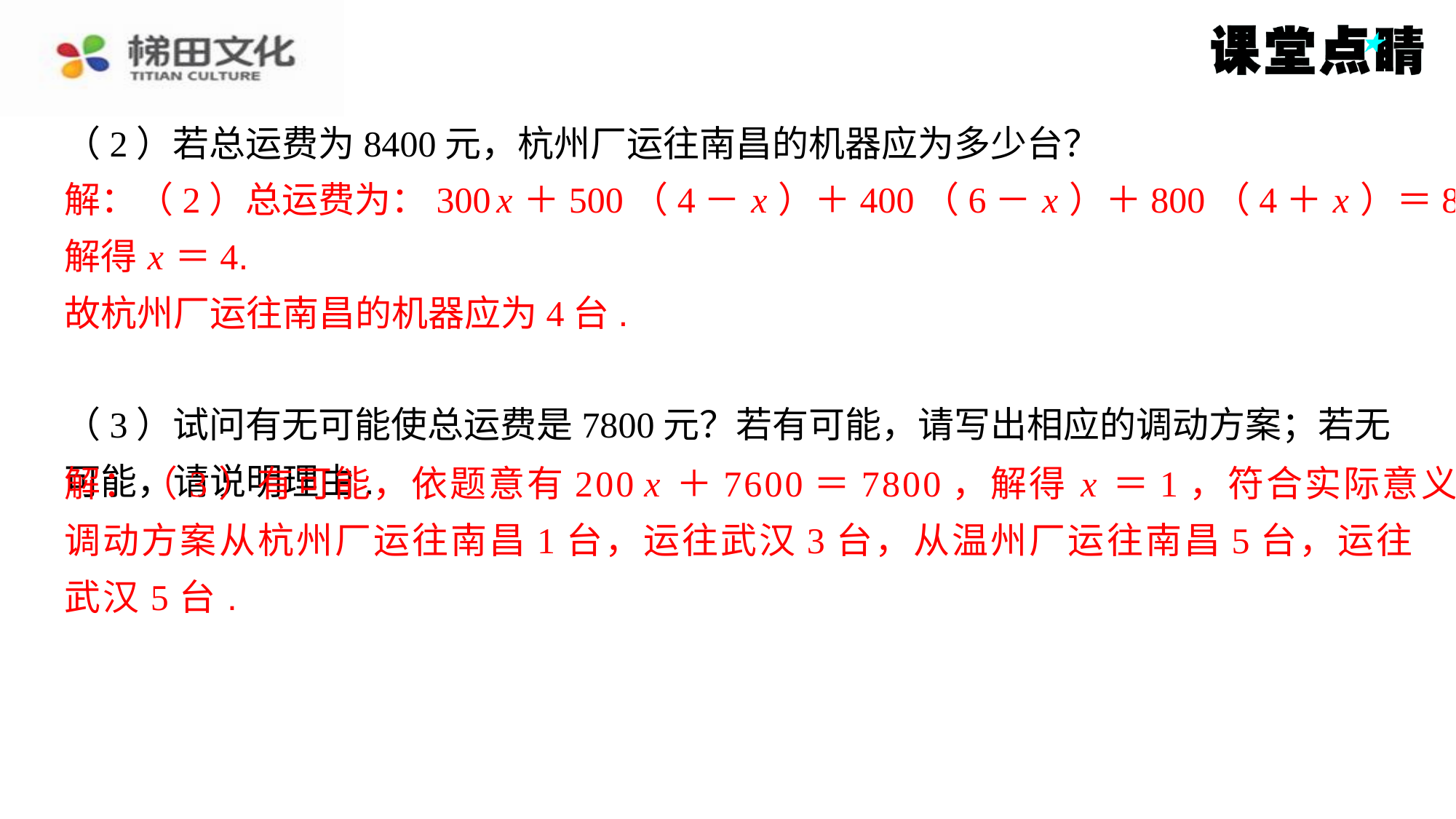

（2）若总运费为8400元，杭州厂运往南昌的机器应为多少台？
解：（2）总运费为：300 x ＋500（4－ x ）＋400（6－ x ）＋800（4＋ x ）＝8400，
解得 x ＝4.
故杭州厂运往南昌的机器应为4台.
（3）试问有无可能使总运费是7800元？若有可能，请写出相应的调动方案；若无
可能，请说明理由.
解：（3）有可能，依题意有200 x ＋7600＝7800，解得 x ＝1，符合实际意义.
调动方案从杭州厂运往南昌1台，运往武汉3台，从温州厂运往南昌5台，运往
武汉5台.
解：（2）总运费为：300 x ＋500（4－ x ）＋400（6－ x ）＋800（4＋ x ）＝8400，
解得 x ＝4.
故杭州厂运往南昌的机器应为4台.
解：（3）有可能，依题意有200 x ＋7600＝7800，解得 x ＝1，符合实际意义.
调动方案从杭州厂运往南昌1台，运往武汉3台，从温州厂运往南昌5台，运往
武汉5台.